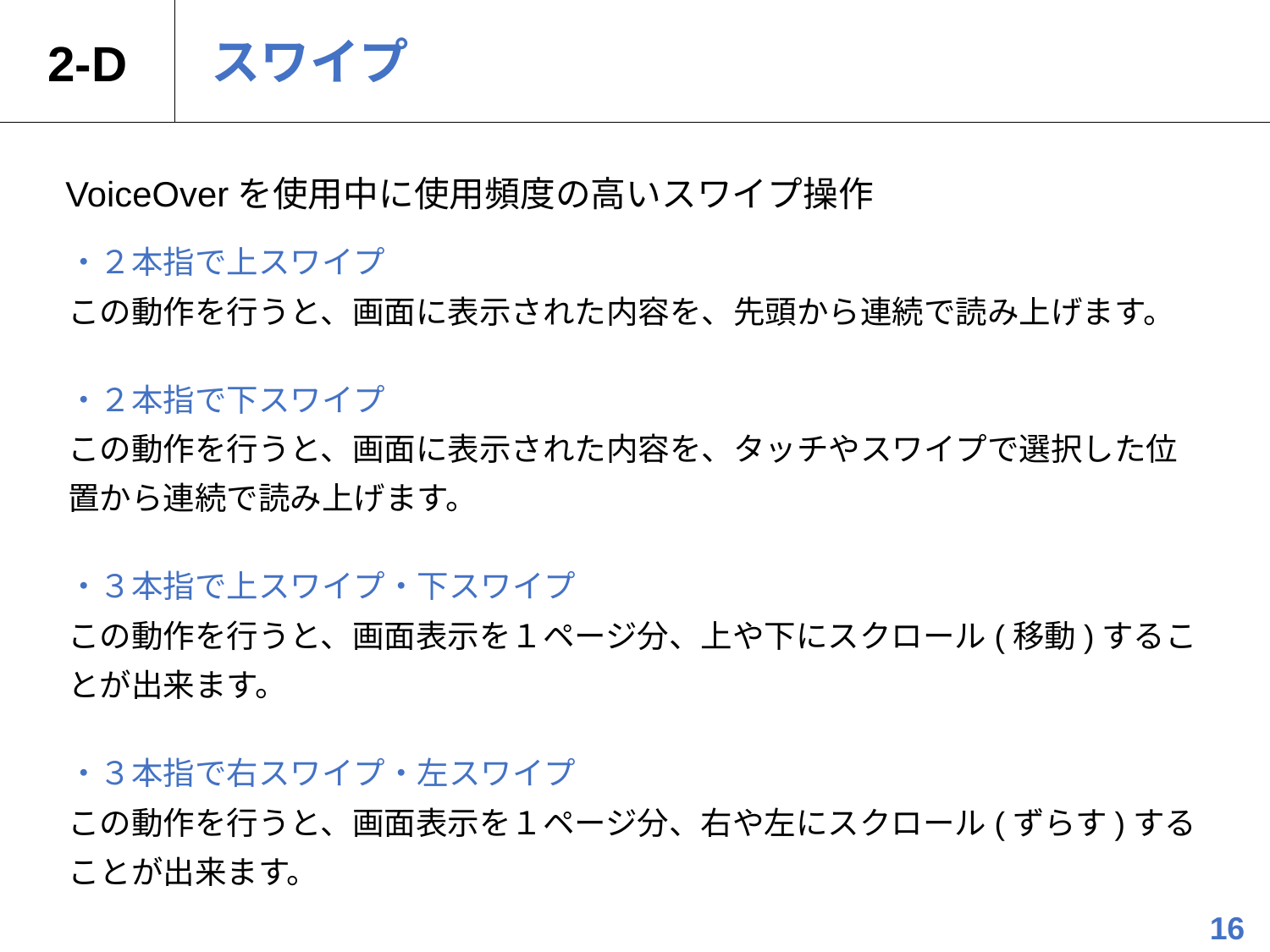

# 2-D
スワイプ
VoiceOverを使用中に使用頻度の高いスワイプ操作
・２本指で上スワイプ
この動作を行うと、画面に表示された内容を、先頭から連続で読み上げます。​

・２本指で下スワイプ
この動作を行うと、画面に表示された内容を、タッチやスワイプで選択した位置から連続で読み上げます。​

・３本指で上スワイプ・下スワイプ​
この動作を行うと、画面表示を１ページ分、上や下にスクロール(移動)することが出来ます。​

・３本指で右スワイプ・左スワイプ
この動作を行うと、画面表示を１ページ分、右や左にスクロール(ずらす)することが出来ます。​
16